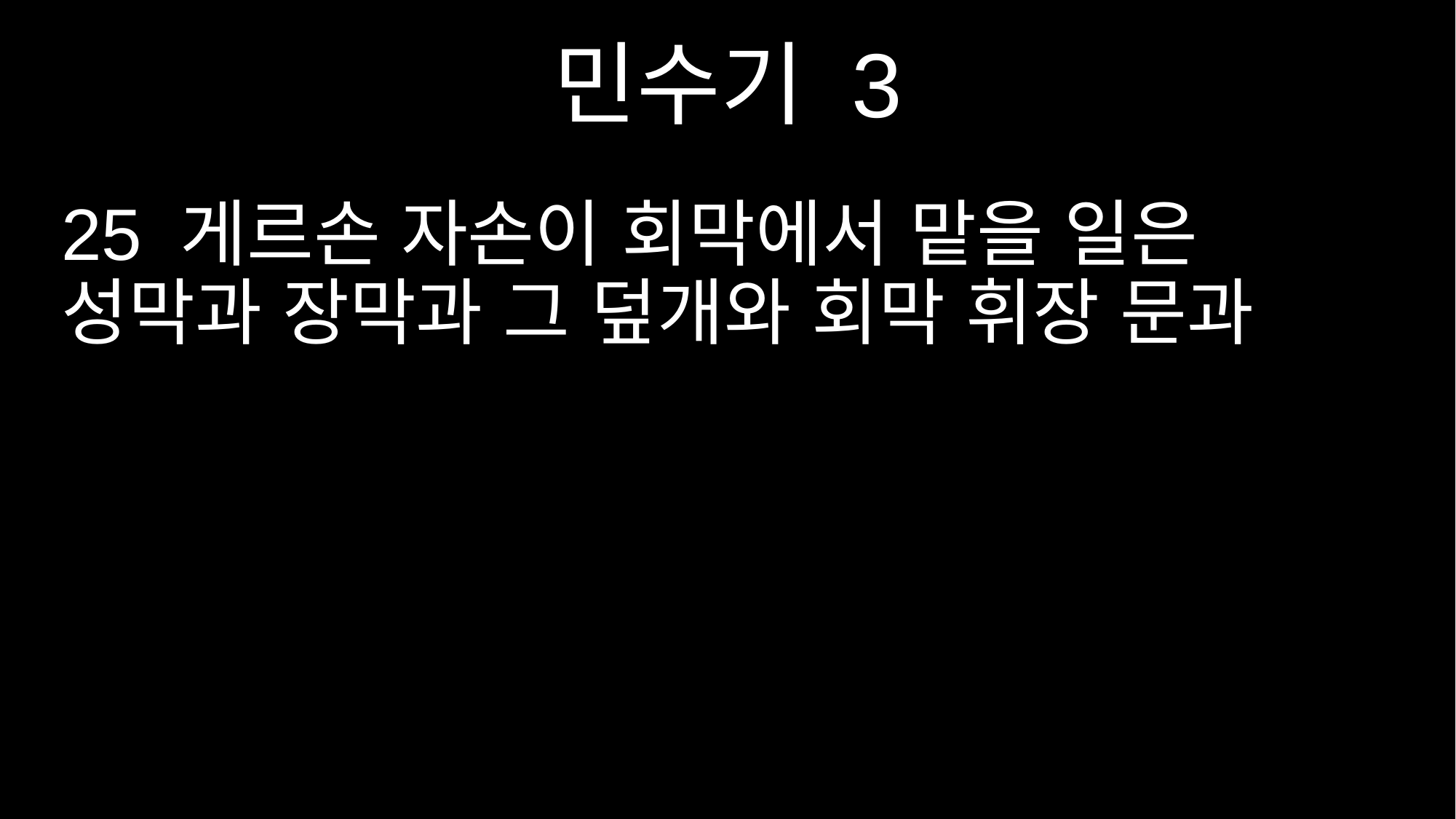

민수기 3
25 게르손 자손이 회막에서 맡을 일은 성막과 장막과 그 덮개와 회막 휘장 문과